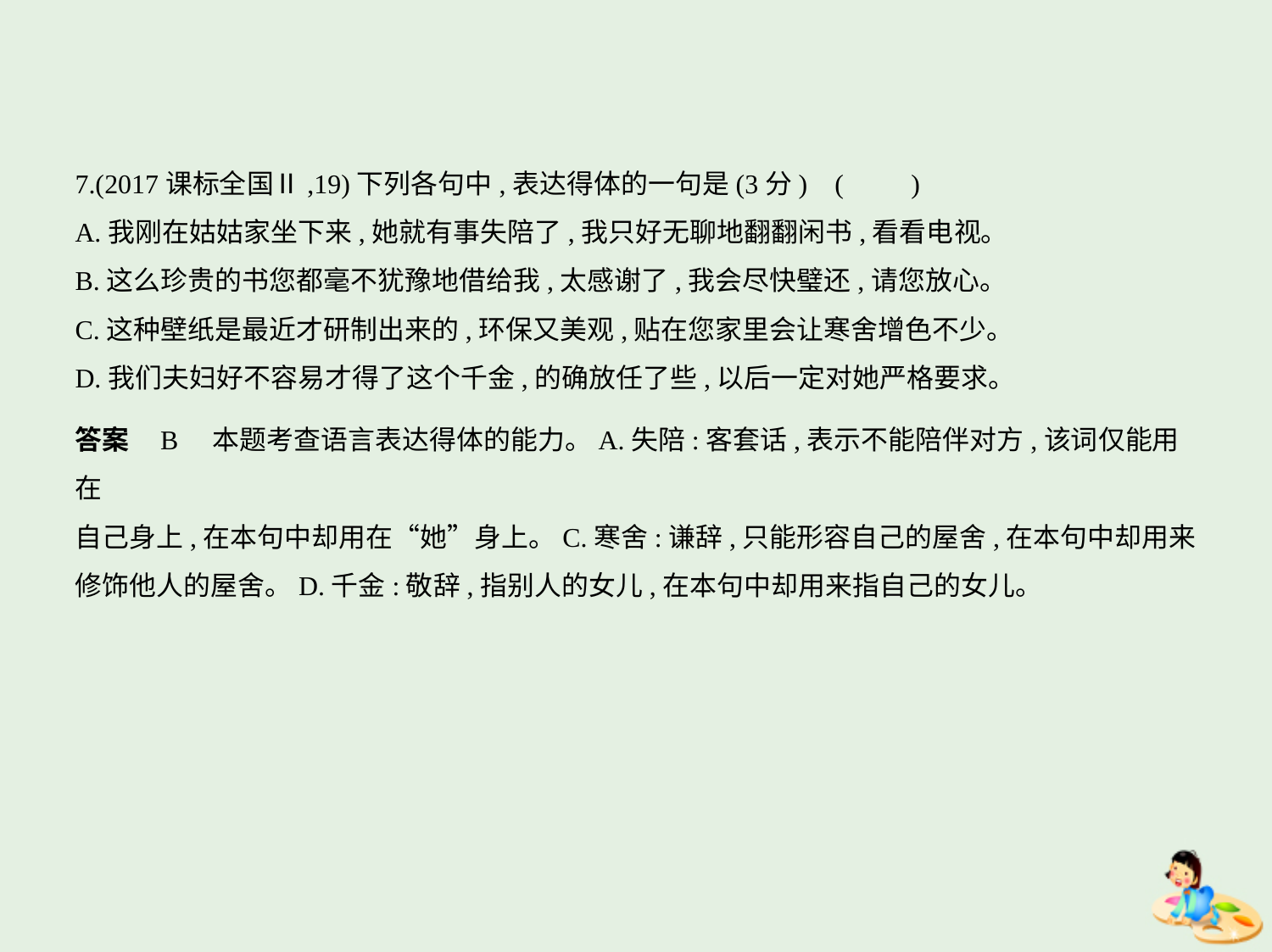

7.(2017课标全国Ⅱ,19)下列各句中,表达得体的一句是(3分) (　　)
A.我刚在姑姑家坐下来,她就有事失陪了,我只好无聊地翻翻闲书,看看电视。
B.这么珍贵的书您都毫不犹豫地借给我,太感谢了,我会尽快璧还,请您放心。
C.这种壁纸是最近才研制出来的,环保又美观,贴在您家里会让寒舍增色不少。
D.我们夫妇好不容易才得了这个千金,的确放任了些,以后一定对她严格要求。
答案    B　本题考查语言表达得体的能力。A.失陪:客套话,表示不能陪伴对方,该词仅能用在
自己身上,在本句中却用在“她”身上。C.寒舍:谦辞,只能形容自己的屋舍,在本句中却用来
修饰他人的屋舍。D.千金:敬辞,指别人的女儿,在本句中却用来指自己的女儿。